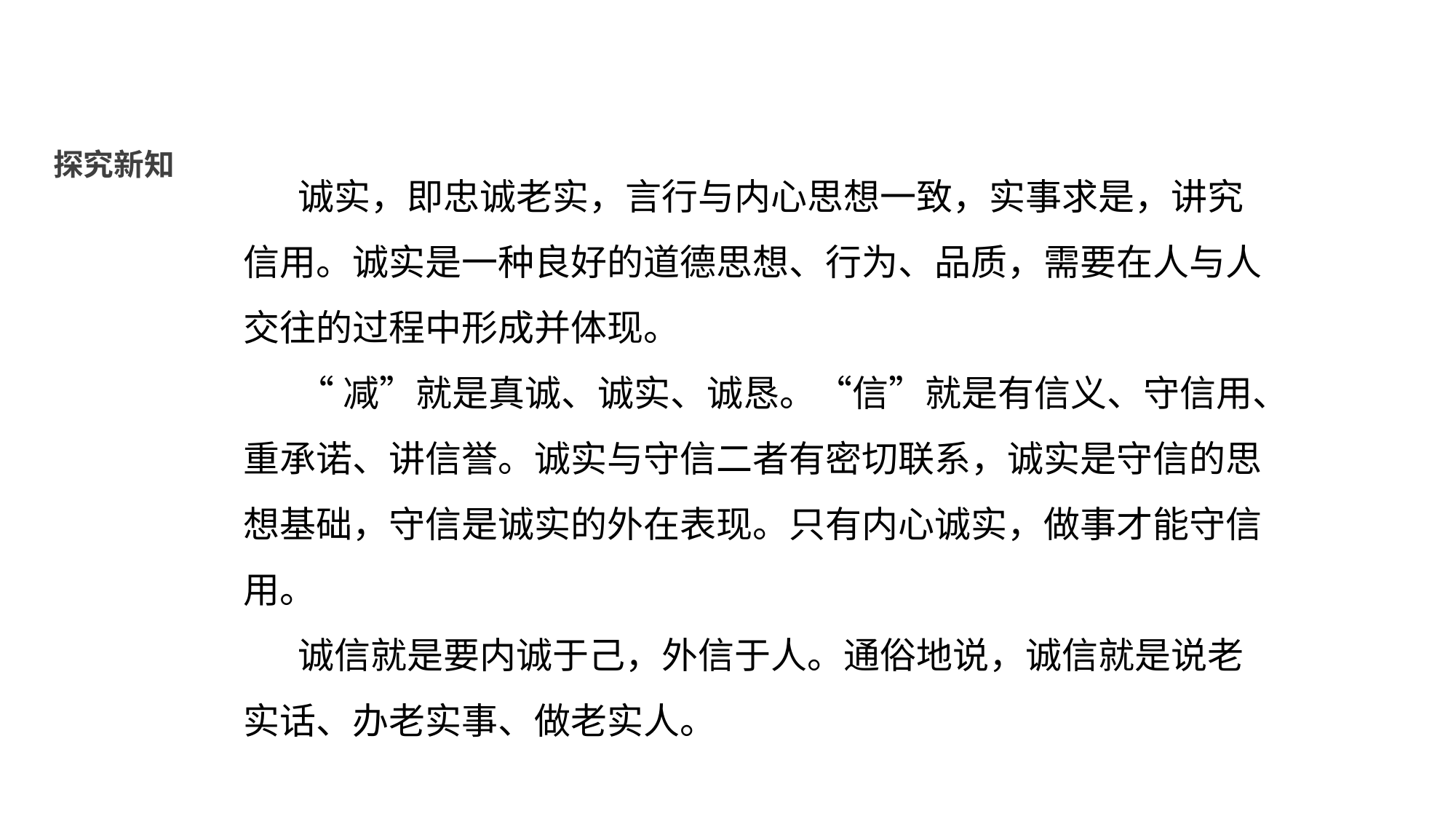

探究新知
诚实，即忠诚老实，言行与内心思想一致，实事求是，讲究信用。诚实是一种良好的道德思想、行为、品质，需要在人与人交往的过程中形成并体现。
“减”就是真诚、诚实、诚恳。“信”就是有信义、守信用、重承诺、讲信誉。诚实与守信二者有密切联系，诚实是守信的思想基础，守信是诚实的外在表现。只有内心诚实，做事才能守信用。
诚信就是要内诚于己，外信于人。通俗地说，诚信就是说老实话、办老实事、做老实人。